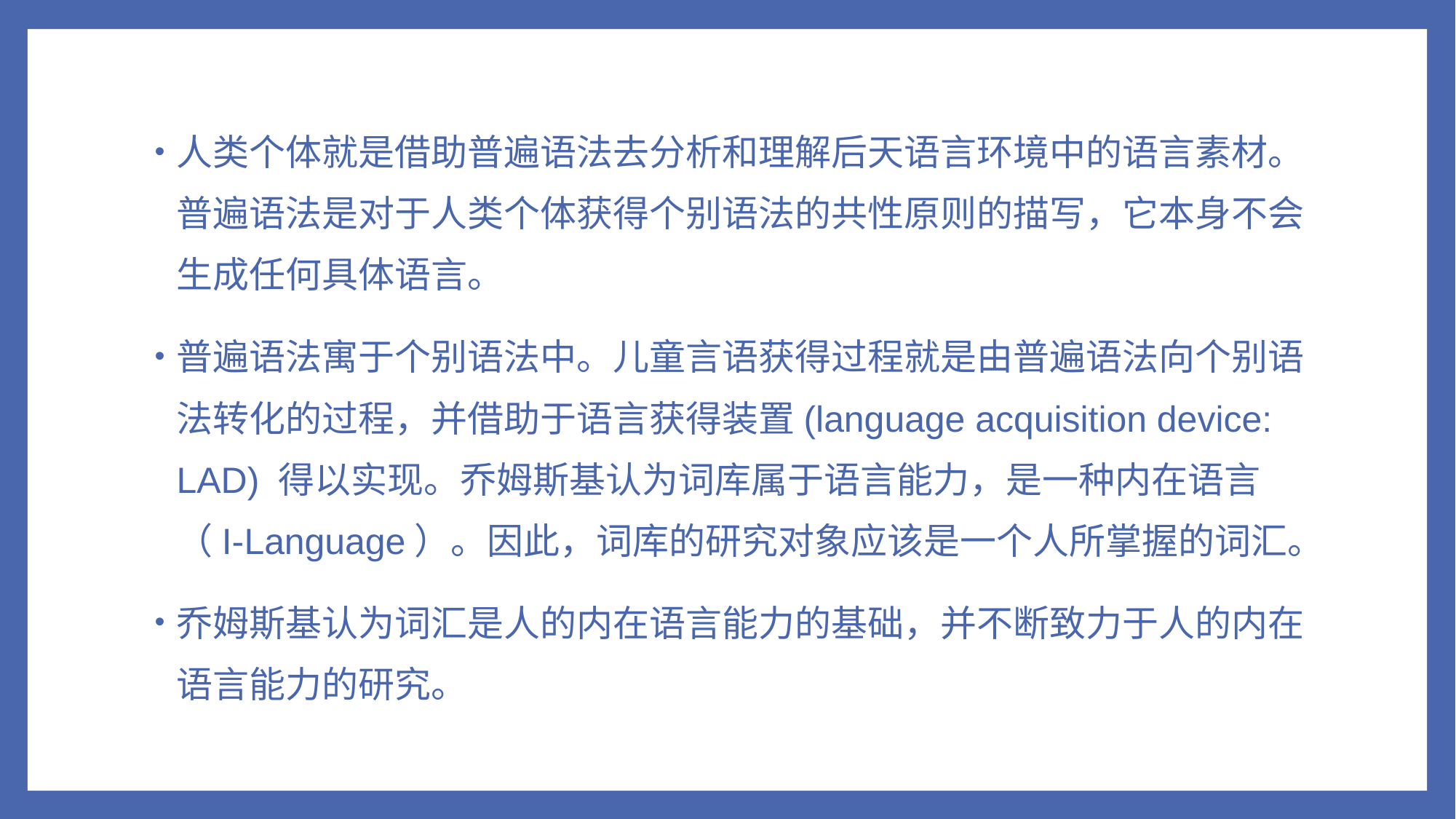

人类个体就是借助普遍语法去分析和理解后天语言环境中的语言素材。普遍语法是对于人类个体获得个别语法的共性原则的描写，它本身不会生成任何具体语言。
普遍语法寓于个别语法中。儿童言语获得过程就是由普遍语法向个别语法转化的过程，并借助于语言获得装置(language acquisition device: LAD) 得以实现。乔姆斯基认为词库属于语言能力，是一种内在语言（I-Language）。因此，词库的研究对象应该是一个人所掌握的词汇。
乔姆斯基认为词汇是人的内在语言能力的基础，并不断致力于人的内在语言能力的研究。